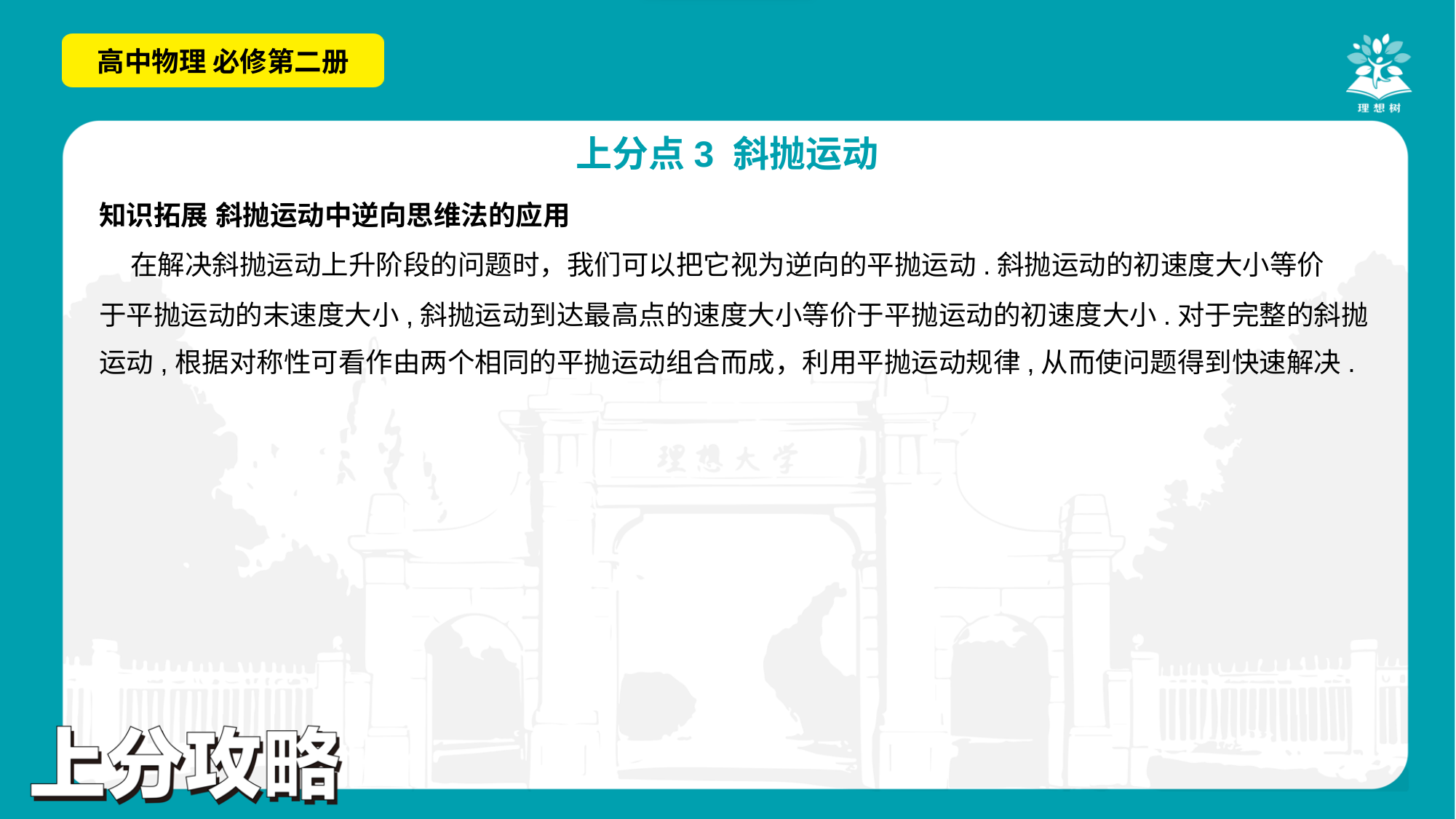

知识拓展 斜抛运动中逆向思维法的应用
    在解决斜抛运动上升阶段的问题时，我们可以把它视为逆向的平抛运动.斜抛运动的初速度大小等价
于平抛运动的末速度大小,斜抛运动到达最高点的速度大小等价于平抛运动的初速度大小.对于完整的斜抛
运动,根据对称性可看作由两个相同的平抛运动组合而成，利用平抛运动规律,从而使问题得到快速解决.